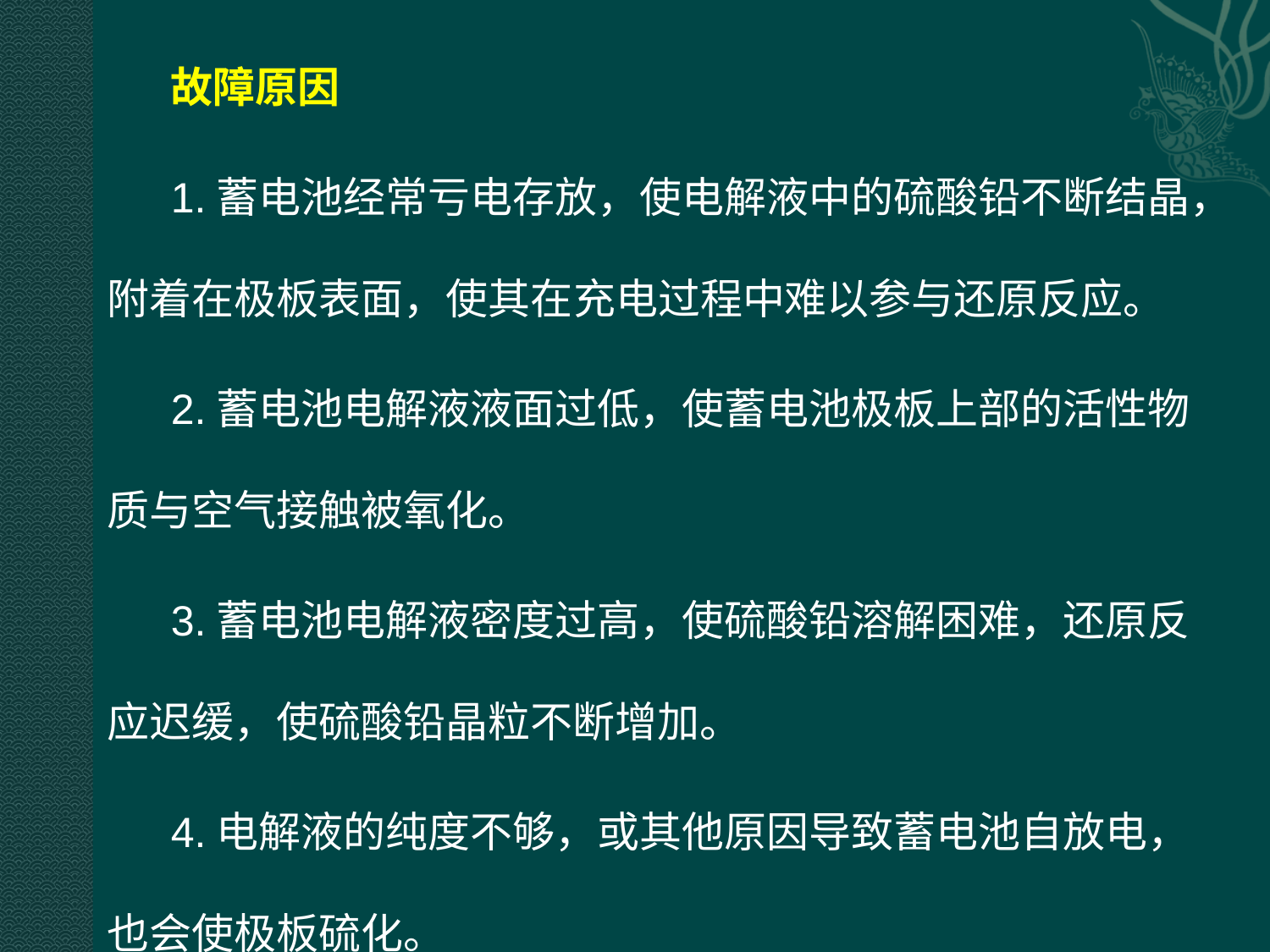

故障原因
1.蓄电池经常亏电存放，使电解液中的硫酸铅不断结晶，附着在极板表面，使其在充电过程中难以参与还原反应。
2.蓄电池电解液液面过低，使蓄电池极板上部的活性物质与空气接触被氧化。
3.蓄电池电解液密度过高，使硫酸铅溶解困难，还原反应迟缓，使硫酸铅晶粒不断增加。
4.电解液的纯度不够，或其他原因导致蓄电池自放电，也会使极板硫化。